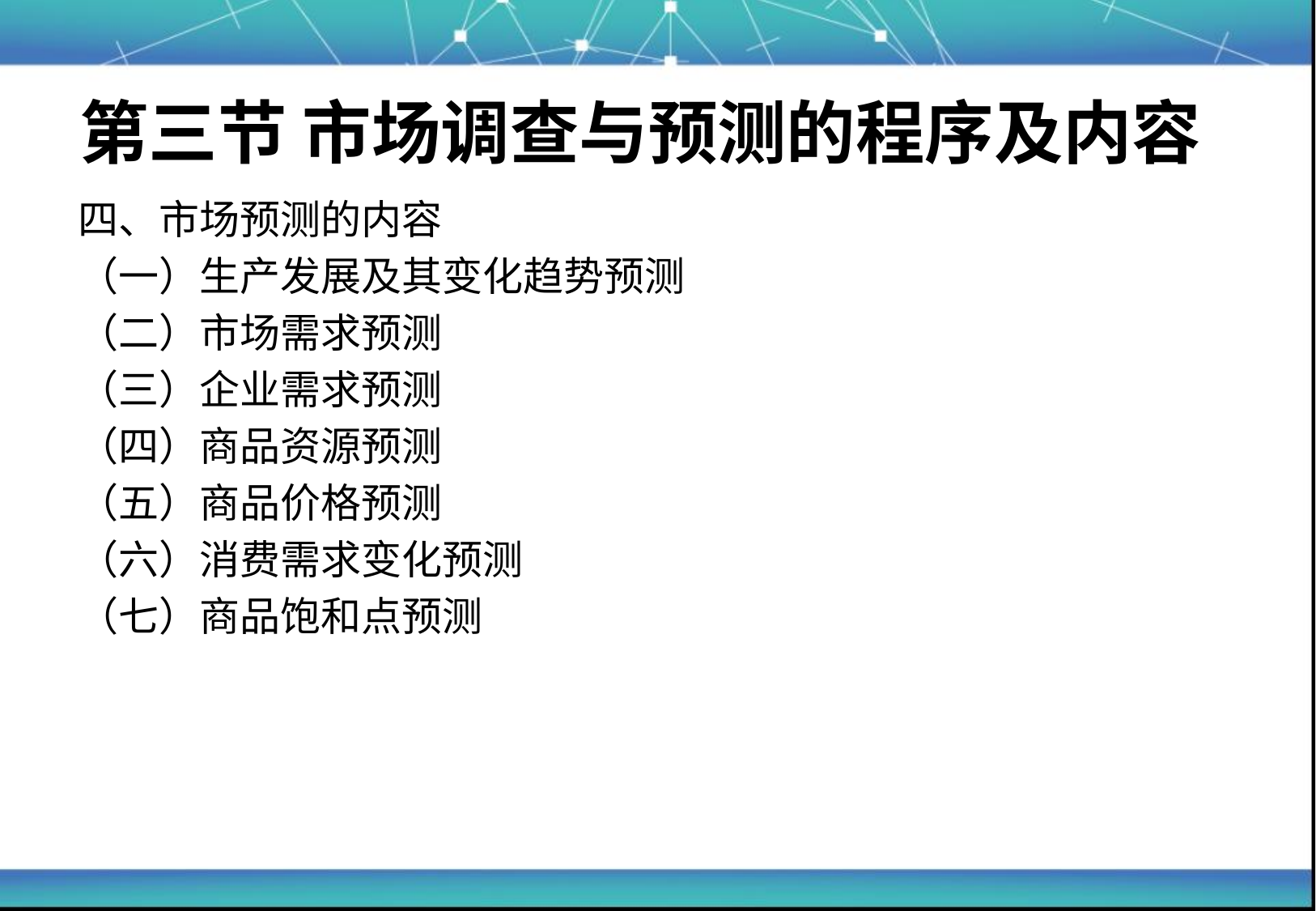

# 第三节 市场调查与预测的程序及内容
四、市场预测的内容
（一）生产发展及其变化趋势预测
（二）市场需求预测
（三）企业需求预测
（四）商品资源预测
（五）商品价格预测
（六）消费需求变化预测
（七）商品饱和点预测